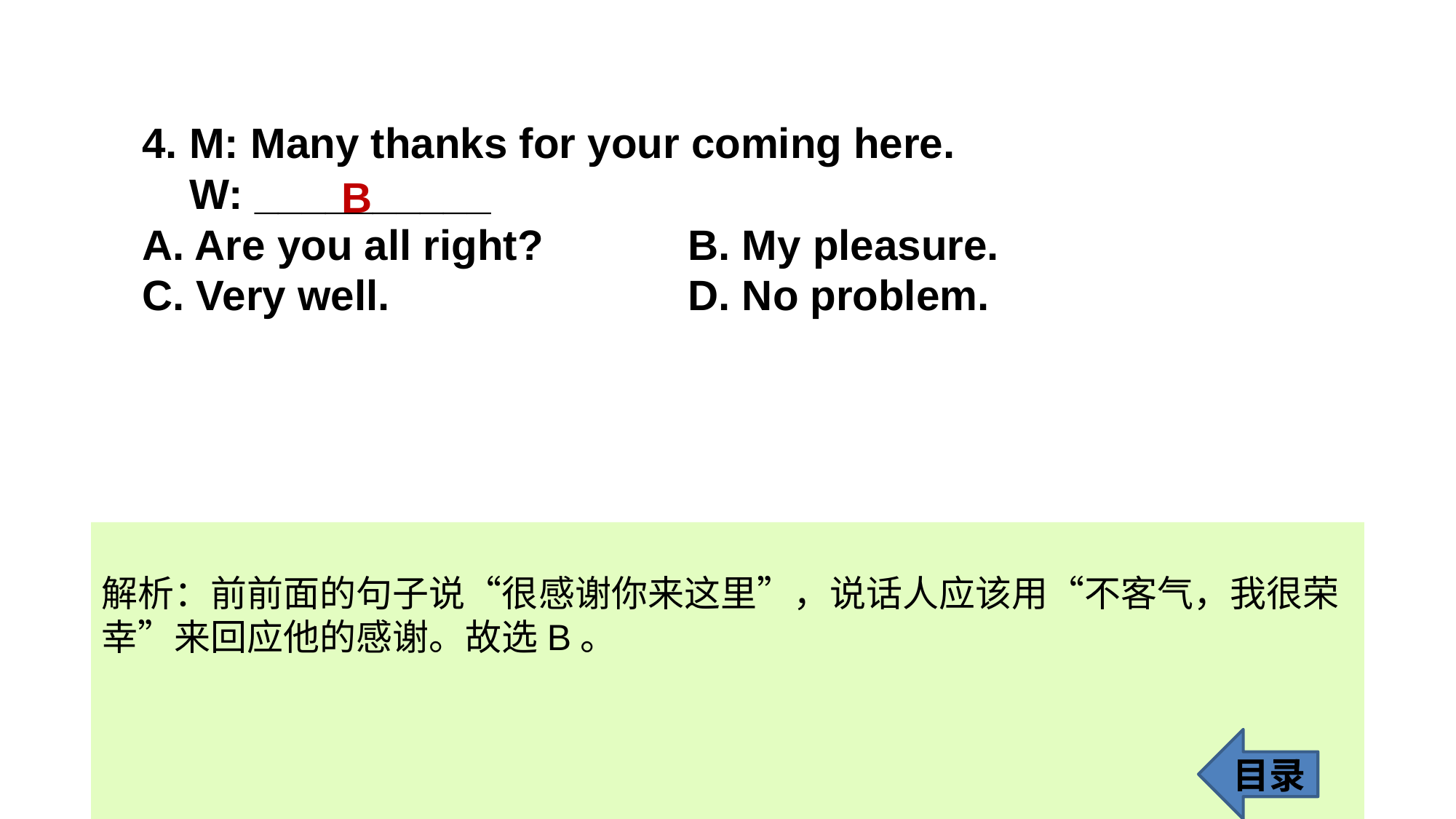

4. M: Many thanks for your coming here.
    W: __________
A. Are you all right? 		B. My pleasure.
C. Very well. 			D. No problem.
B

解析：前前面的句子说“很感谢你来这里”，说话人应该用“不客气，我很荣
幸”来回应他的感谢。故选B。
目录
8